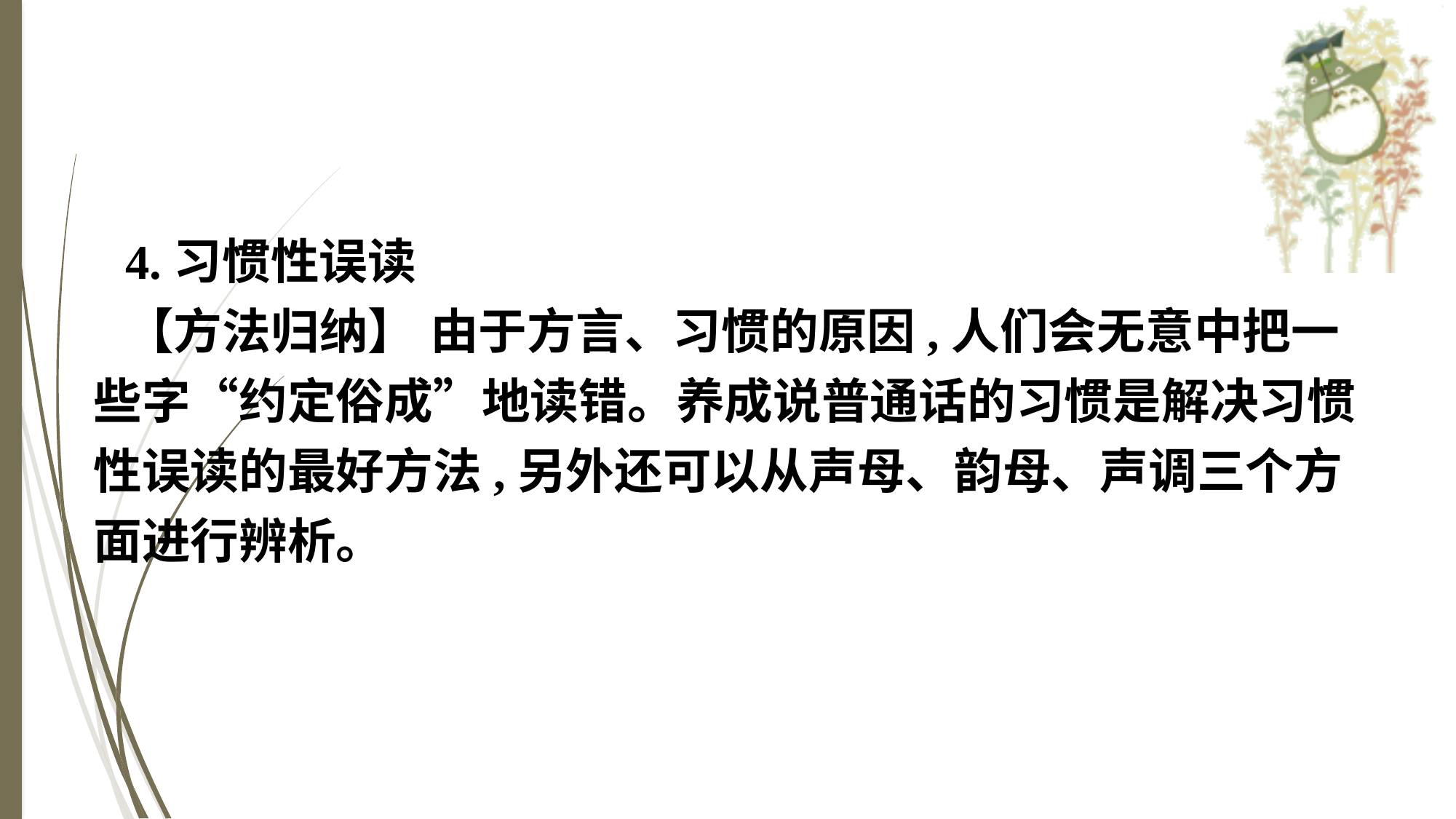

4.习惯性误读
【方法归纳】 由于方言、习惯的原因,人们会无意中把一些字“约定俗成”地读错。养成说普通话的习惯是解决习惯性误读的最好方法,另外还可以从声母、韵母、声调三个方面进行辨析。